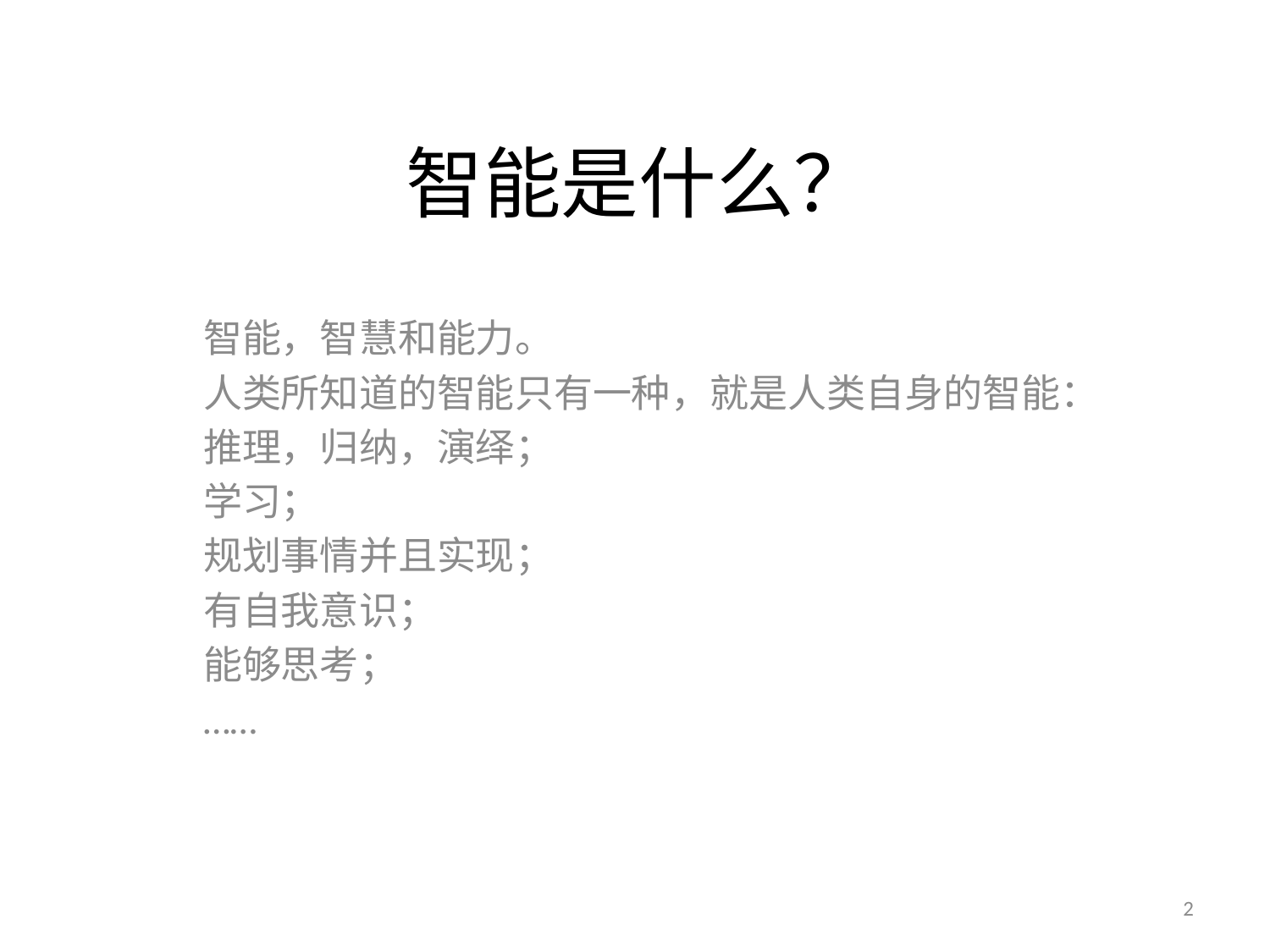

# 智能是什么？
智能，智慧和能力。
人类所知道的智能只有一种，就是人类自身的智能：
推理，归纳，演绎；
学习；
规划事情并且实现；
有自我意识；
能够思考；
……
2